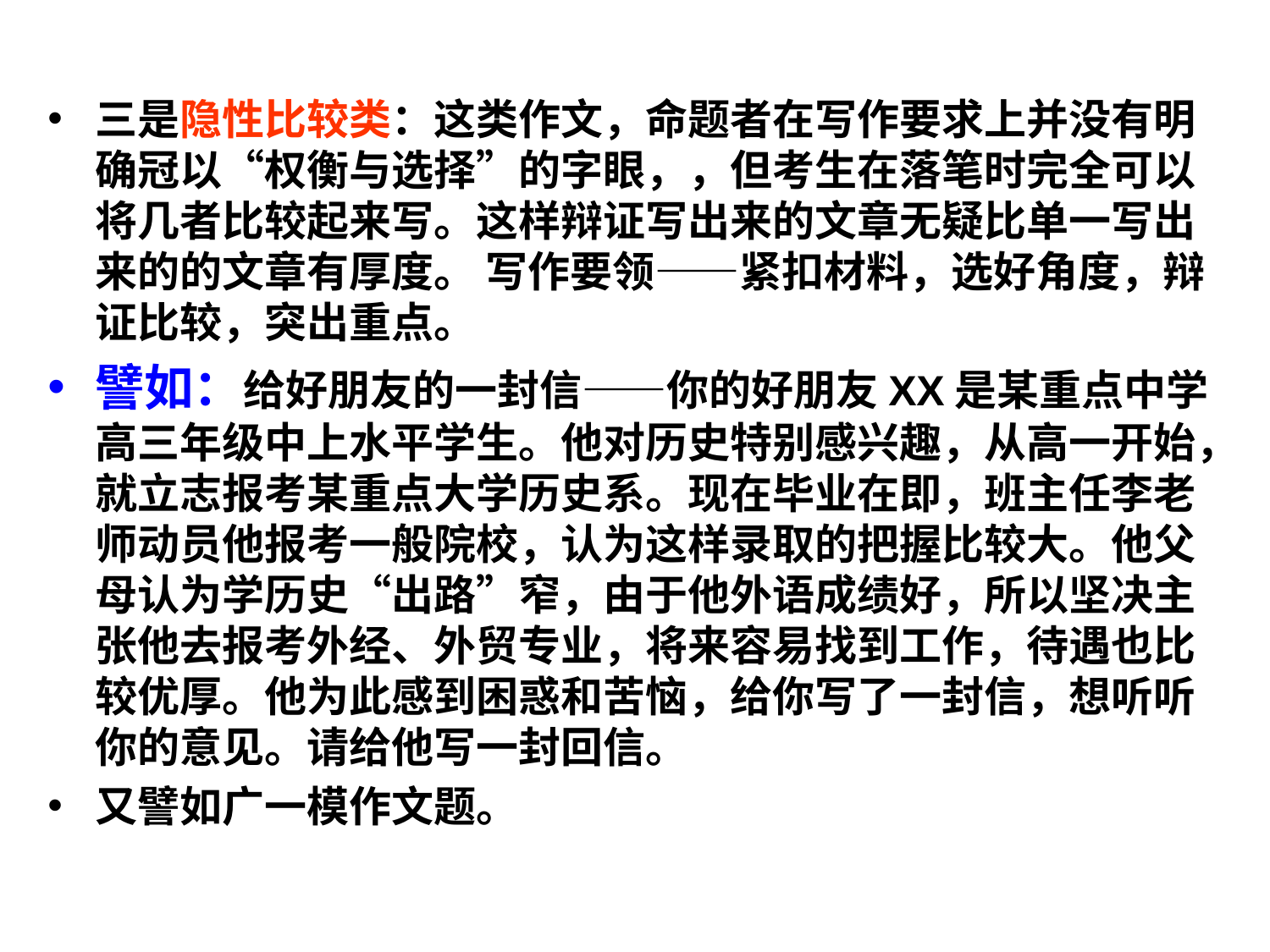

三是隐性比较类：这类作文，命题者在写作要求上并没有明确冠以“权衡与选择”的字眼，，但考生在落笔时完全可以将几者比较起来写。这样辩证写出来的文章无疑比单一写出来的的文章有厚度。 写作要领——紧扣材料，选好角度，辩证比较，突出重点。
譬如：给好朋友的一封信——你的好朋友XX是某重点中学高三年级中上水平学生。他对历史特别感兴趣，从高一开始，就立志报考某重点大学历史系。现在毕业在即，班主任李老师动员他报考一般院校，认为这样录取的把握比较大。他父母认为学历史“出路”窄，由于他外语成绩好，所以坚决主张他去报考外经、外贸专业，将来容易找到工作，待遇也比较优厚。他为此感到困惑和苦恼，给你写了一封信，想听听你的意见。请给他写一封回信。
又譬如广一模作文题。